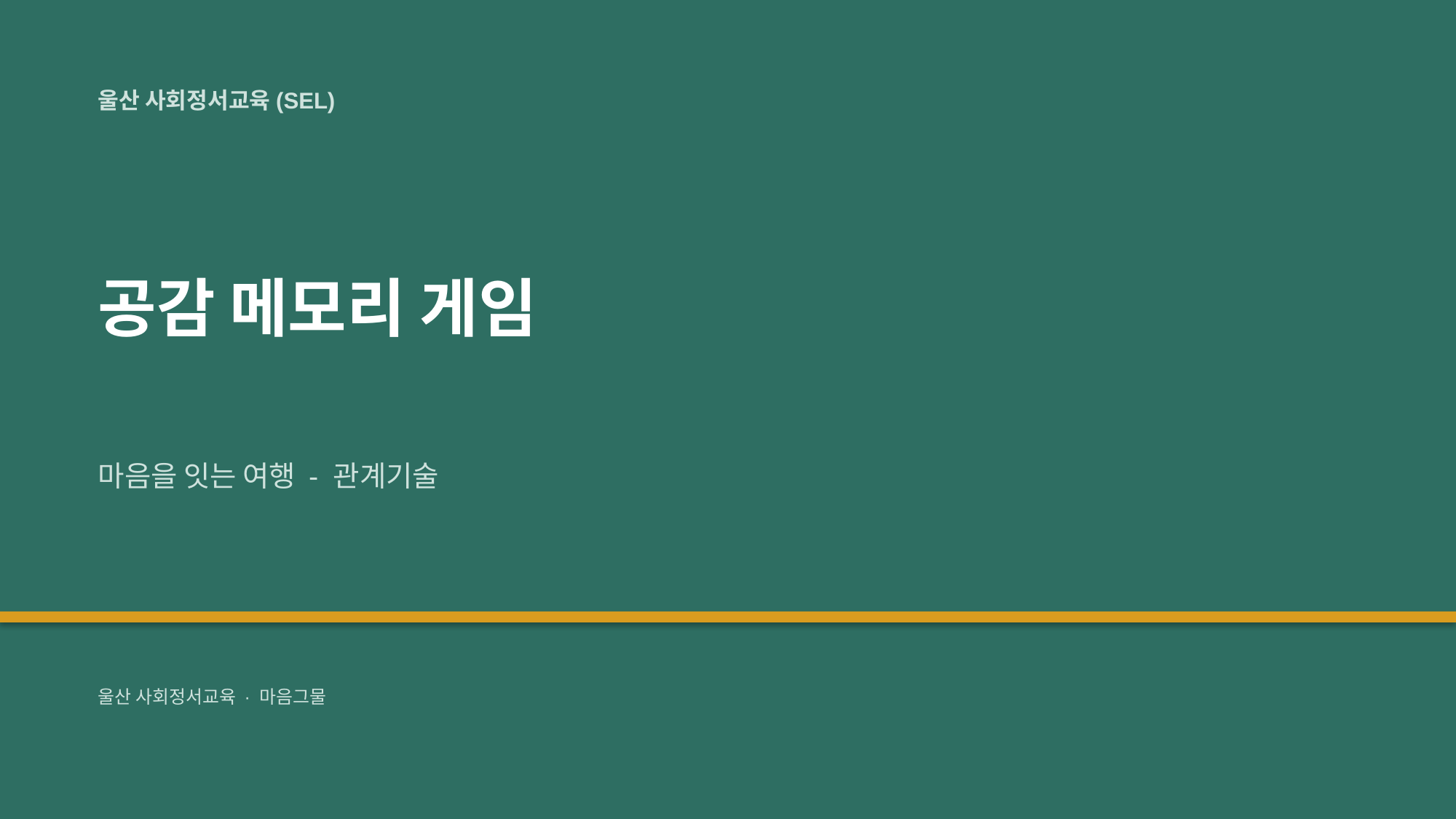

울산 사회정서교육(SEL)
공감 메모리 게임
마음을 잇는 여행 - 관계기술

울산 사회정서교육 · 마음그물